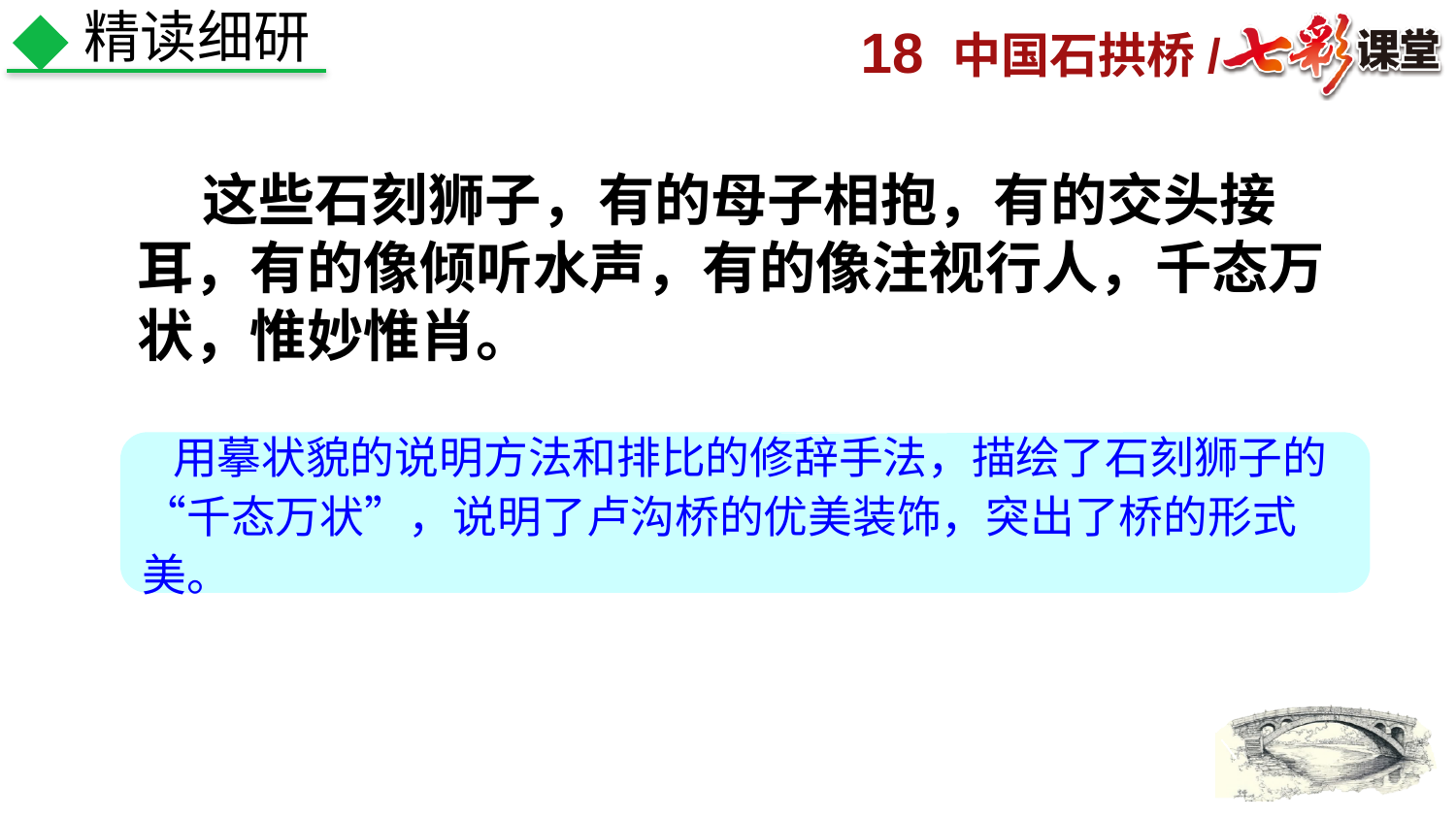

精读细研

    这些石刻狮子，有的母子相抱，有的交头接耳，有的像倾听水声，有的像注视行人，千态万状，惟妙惟肖。
  用摹状貌的说明方法和排比的修辞手法，描绘了石刻狮子的“千态万状”，说明了卢沟桥的优美装饰，突出了桥的形式美。